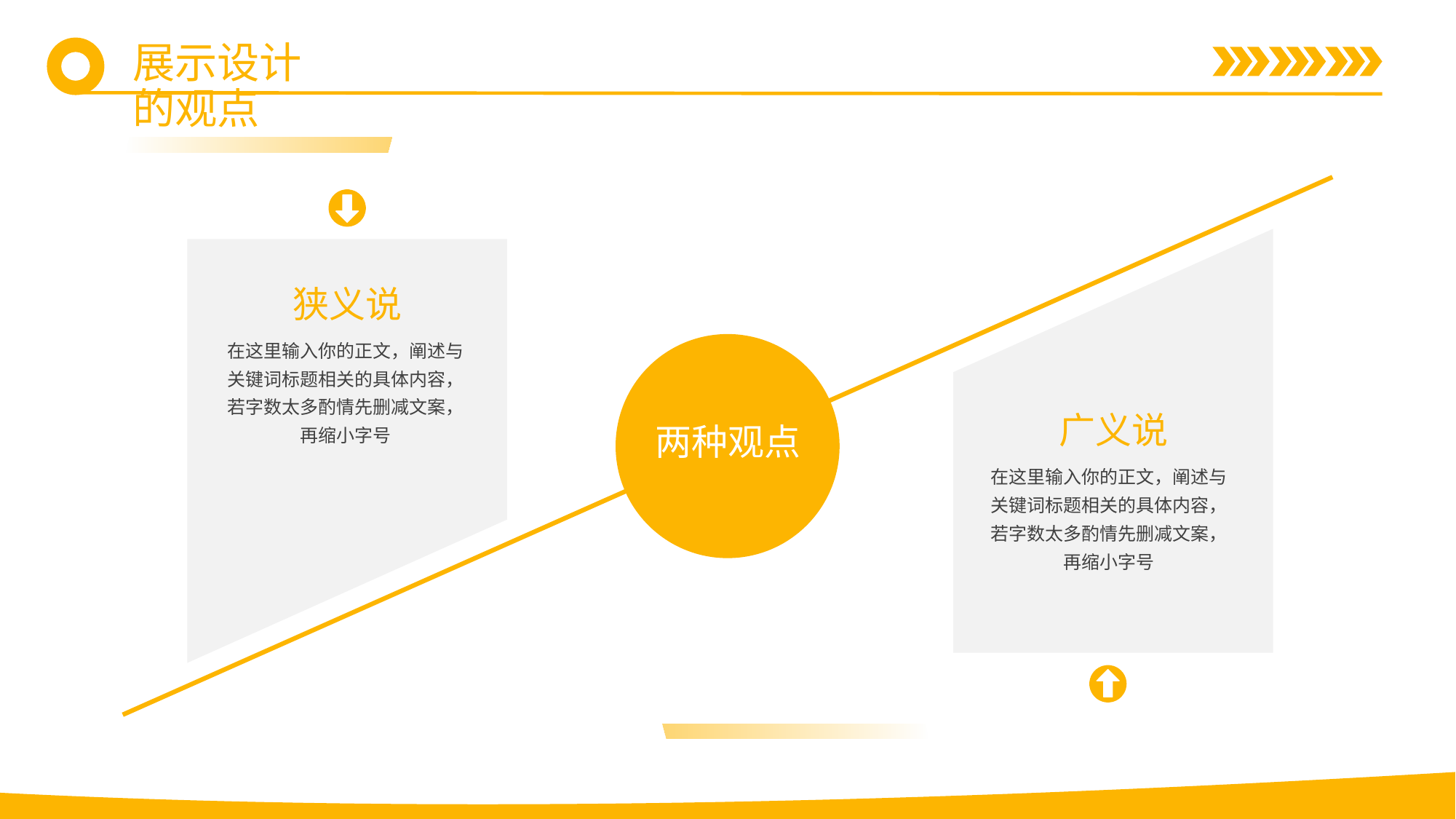

展示设计的观点

狭义说
在这里输入你的正文，阐述与关键词标题相关的具体内容，若字数太多酌情先删减文案，再缩小字号

两种观点
广义说
在这里输入你的正文，阐述与关键词标题相关的具体内容，若字数太多酌情先删减文案，再缩小字号